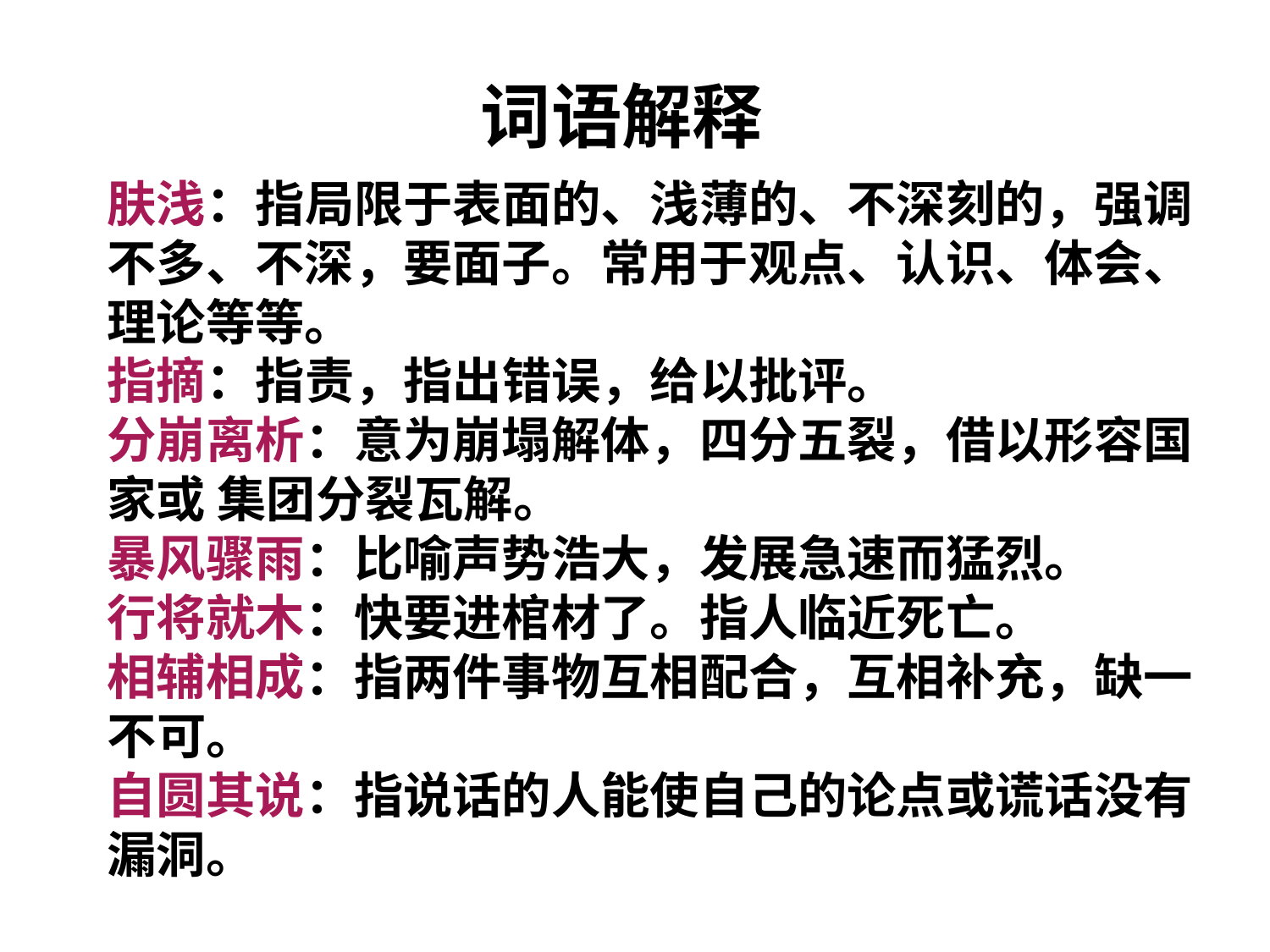

词语解释
肤浅：指局限于表面的、浅薄的、不深刻的，强调不多、不深，要面子。常用于观点、认识、体会、理论等等。
指摘：指责，指出错误，给以批评。
分崩离析：意为崩塌解体，四分五裂，借以形容国家或 集团分裂瓦解。
暴风骤雨：比喻声势浩大，发展急速而猛烈。
行将就木：快要进棺材了。指人临近死亡。
相辅相成：指两件事物互相配合，互相补充，缺一不可。
自圆其说：指说话的人能使自己的论点或谎话没有漏洞。